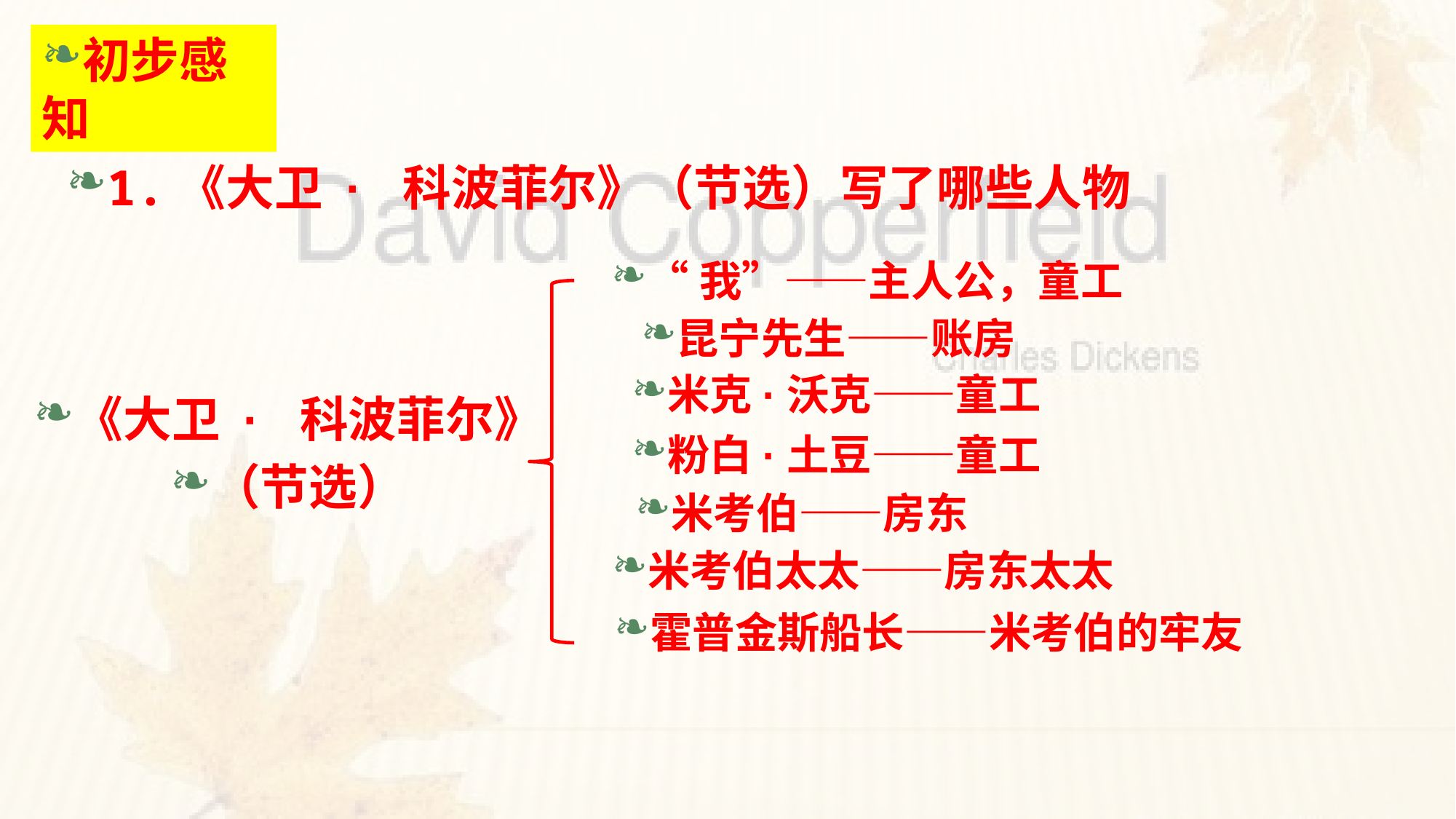

初步感知
1.《大卫 · 科波菲尔》（节选）写了哪些人物
“我”——主人公，童工

昆宁先生——账房
米克·沃克——童工
《大卫 · 科波菲尔》
（节选）
粉白·土豆——童工
米考伯——房东
米考伯太太——房东太太
霍普金斯船长——米考伯的牢友